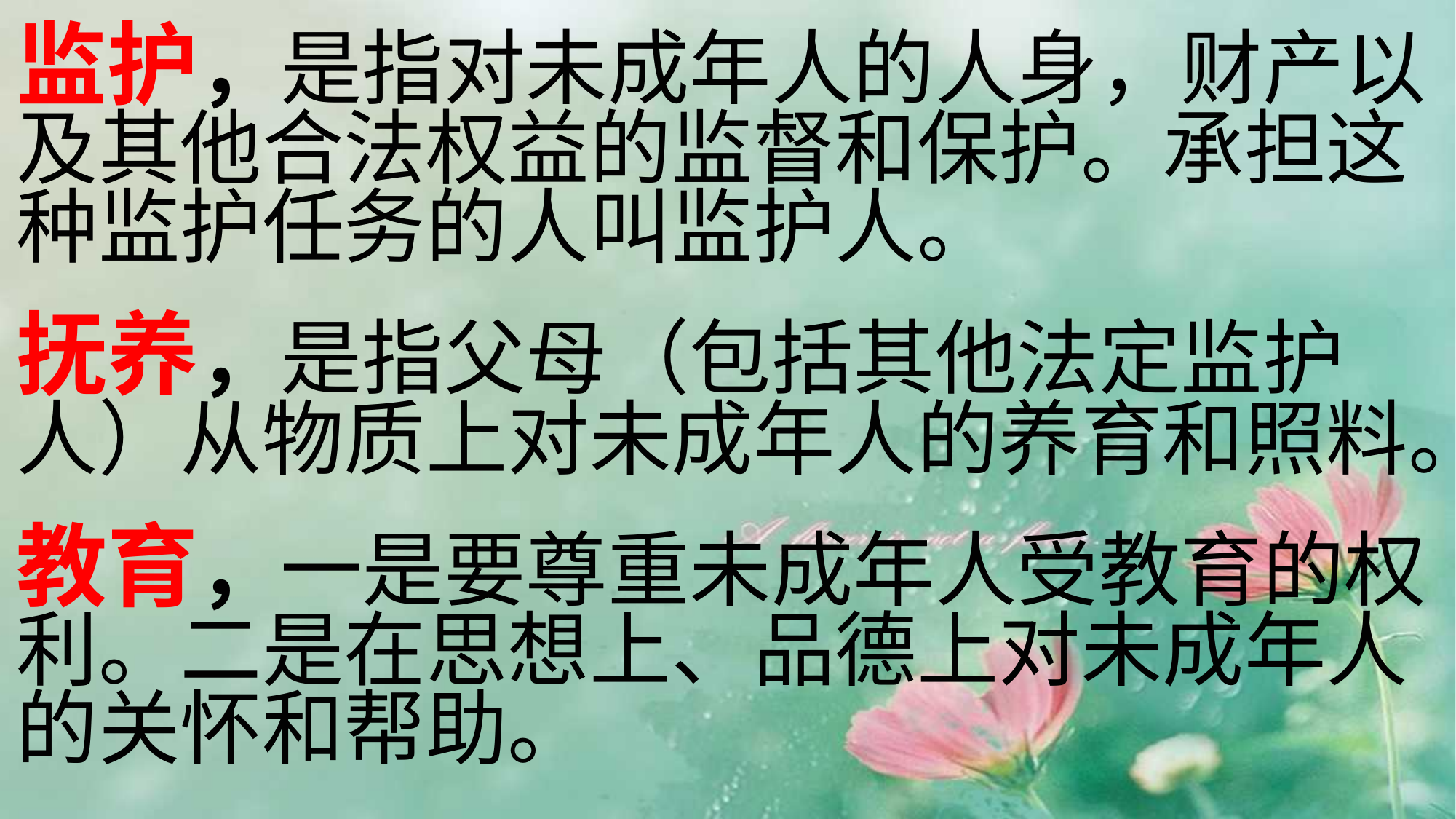

监护，是指对未成年人的人身，财产以及其他合法权益的监督和保护。承担这种监护任务的人叫监护人。
抚养，是指父母（包括其他法定监护人）从物质上对未成年人的养育和照料。
教育，一是要尊重未成年人受教育的权利。二是在思想上、品德上对未成年人的关怀和帮助。